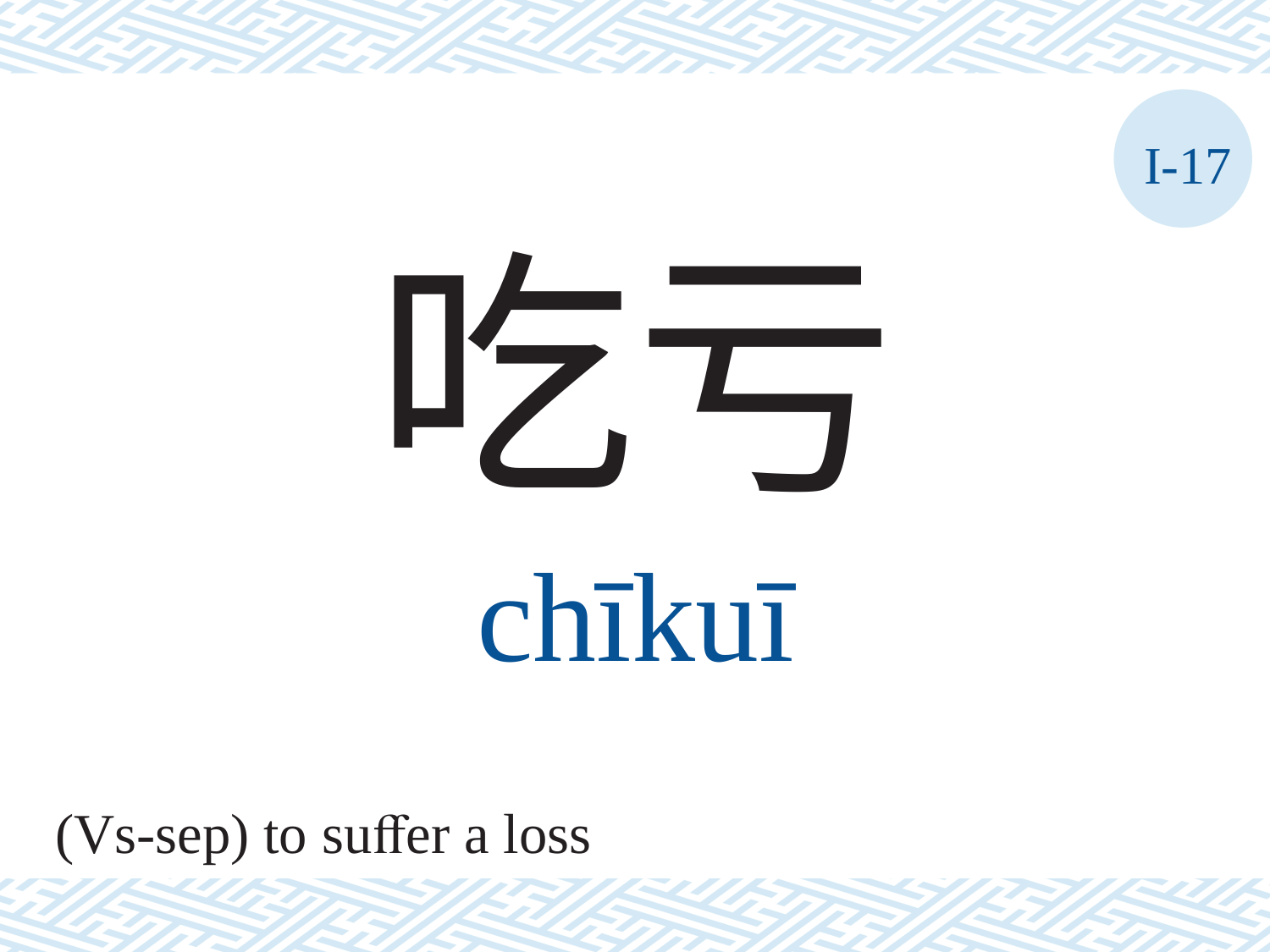

I-17
吃亏
chīkuī
(Vs-sep) to suﬀer a loss